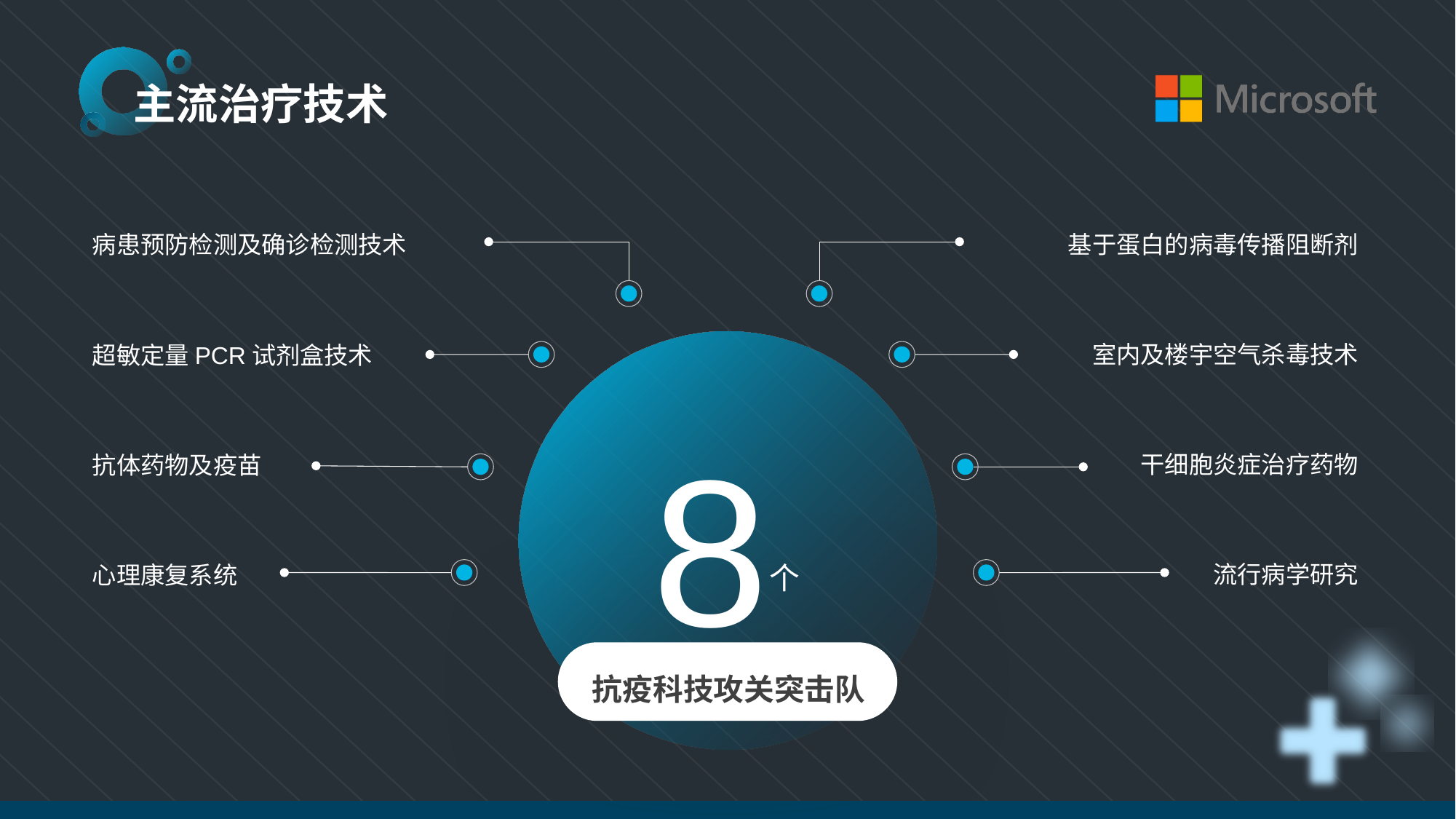

主流治疗技术
基于蛋白的病毒传播阻断剂
病患预防检测及确诊检测技术

室内及楼宇空气杀毒技术
超敏定量PCR试剂盒技术
8

干细胞炎症治疗药物
抗体药物及疫苗

个
流行病学研究
心理康复系统

抗疫科技攻关突击队